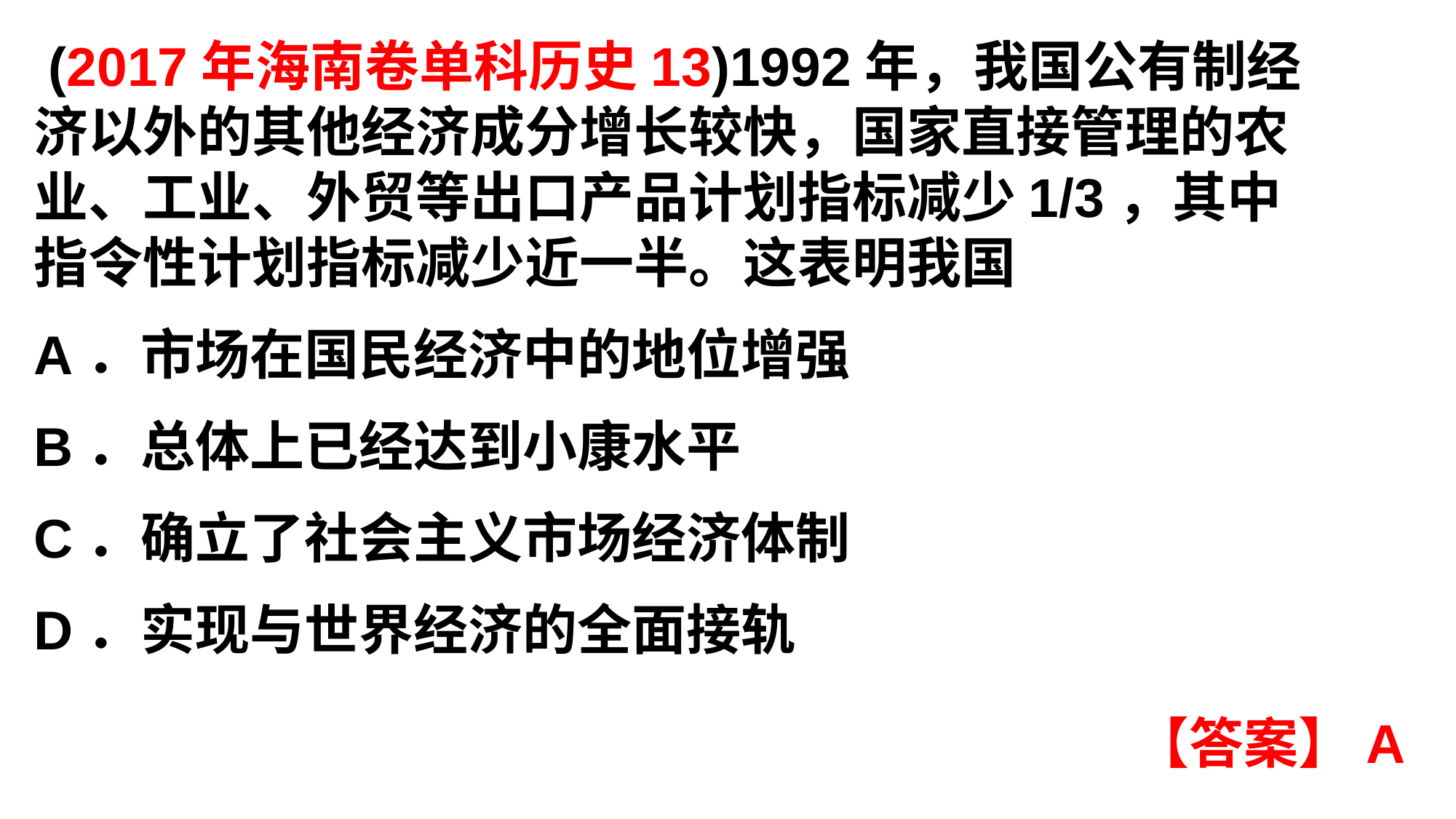

(2017年海南卷单科历史13)1992年，我国公有制经济以外的其他经济成分增长较快，国家直接管理的农业、工业、外贸等出口产品计划指标减少1/3，其中指令性计划指标减少近一半。这表明我国A．市场在国民经济中的地位增强
B．总体上已经达到小康水平C．确立了社会主义市场经济体制
D．实现与世界经济的全面接轨[来源:Zxxk.Com]

【答案】A